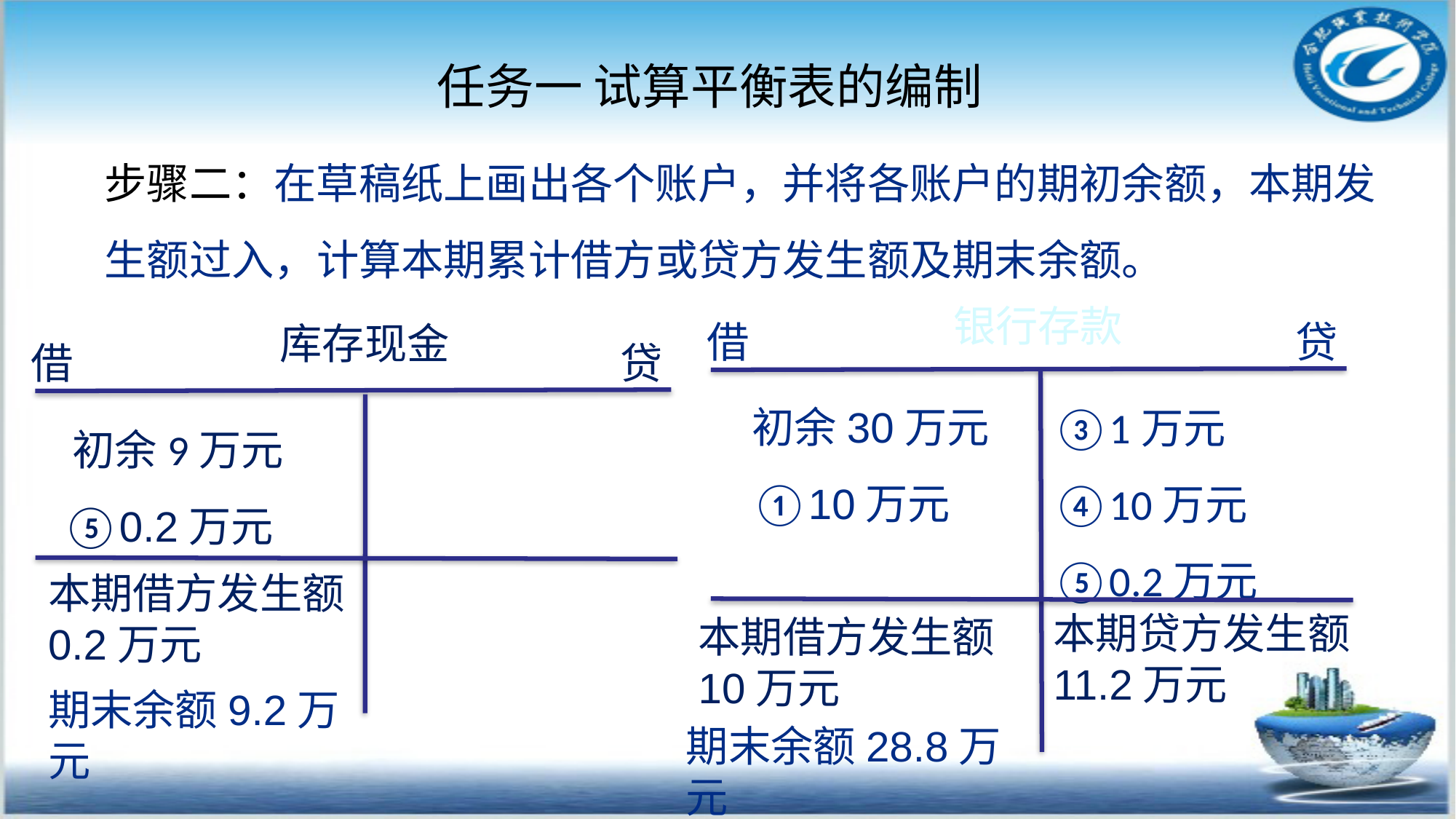

任务一 试算平衡表的编制
步骤二：在草稿纸上画出各个账户，并将各账户的期初余额，本期发生额过入，计算本期累计借方或贷方发生额及期末余额。

银行存款
借
贷
库存现金
借
贷
初余30万元
①10万元

③1万元
④10万元
⑤0.2万元
     初余9万元
     ⑤0.2万元

本期借方发生额0.2万元
本期贷方发生额11.2万元
本期借方发生额10万元
期末余额9.2万元
期末余额28.8万元